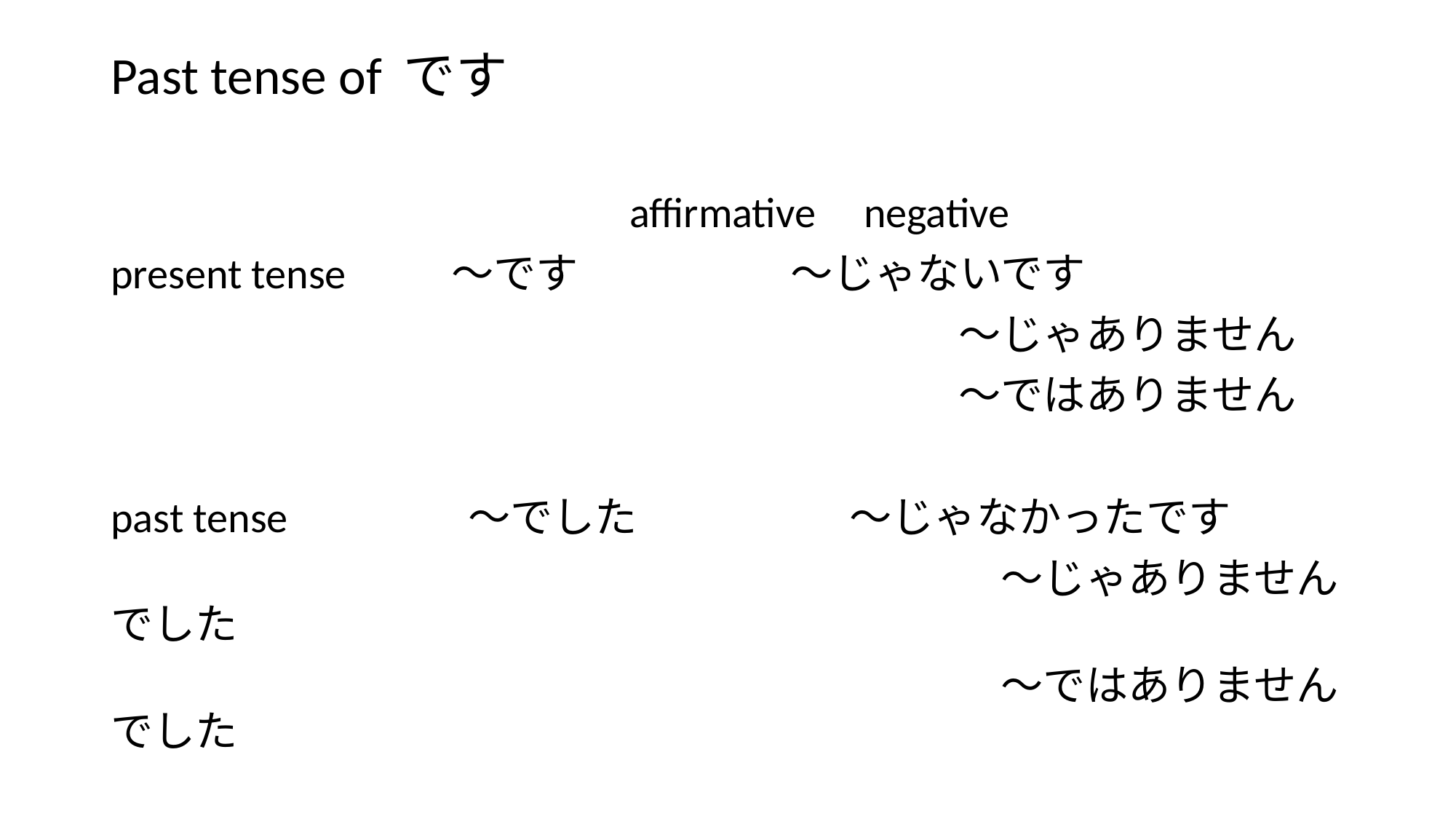

# Past tense of です

　　　　　　　　　　　　affirmative     negative
present tense 　　～です　　　　　～じゃないです
　　　　　　　　　　　　　　　　　　　　～じゃありません
　　　　　　　　　　　　　　　　　　　　～ではありません

past tense　　　　～でした　　　　　～じゃなかったです
　　　　　　　　　　　　　　　　　　　　　～じゃありませんでした
　　　　　　　　　　　　　　　　　　　　　～ではありませんでした